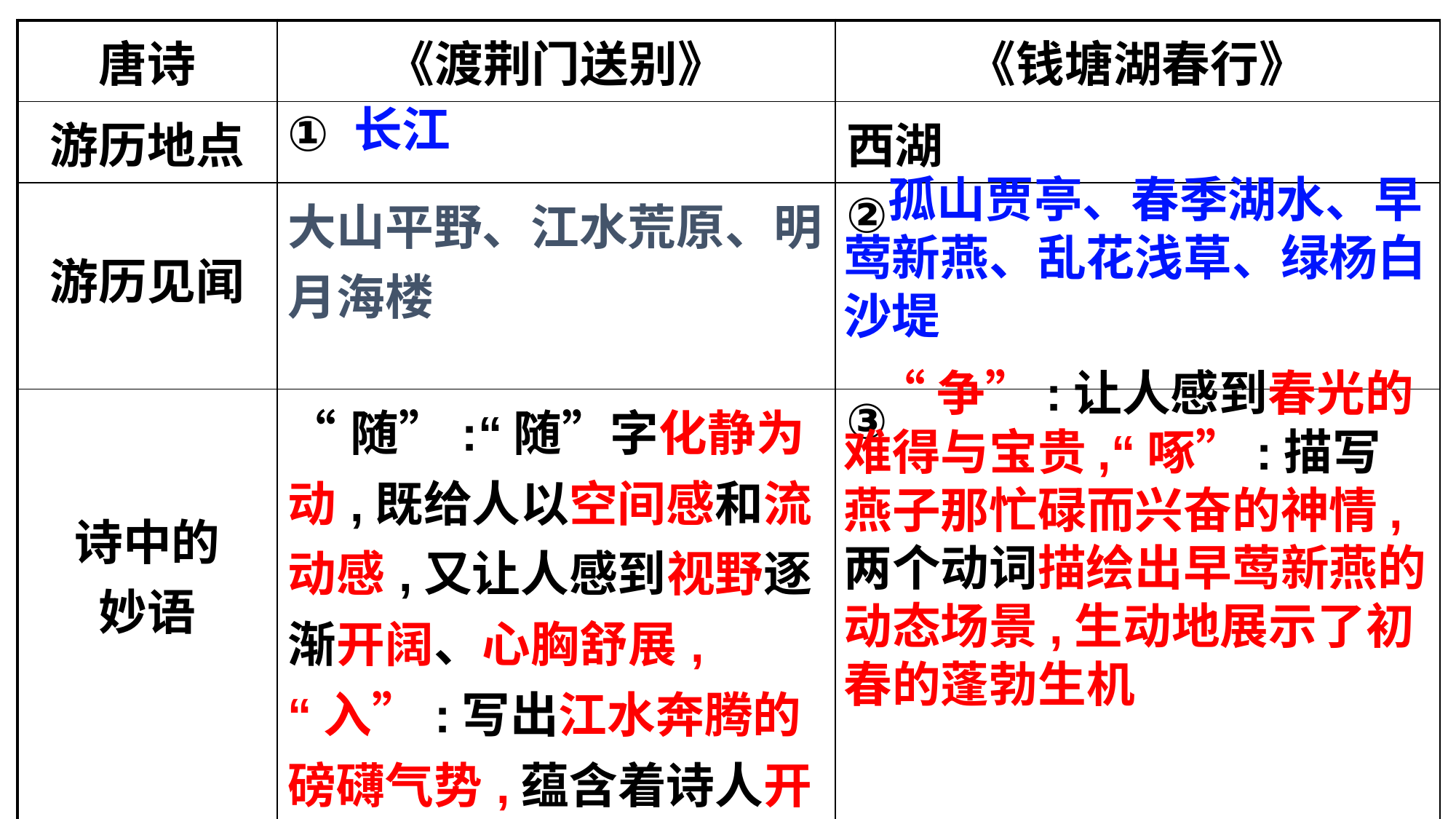

| 唐诗 | 《渡荆门送别》 | 《钱塘湖春行》 |
| --- | --- | --- |
| 游历地点 | ① | 西湖 |
| 游历见闻 | 大山平野、江水荒原、明月海楼 | ② |
| 诗中的 妙语 | “随”:“随”字化静为动,既给人以空间感和流动感,又让人感到视野逐渐开阔、心胸舒展,“入”:写出江水奔腾的磅礴气势,蕴含着诗人开朗喜悦的心情和蓬勃的朝气 | ③ |
长江
   孤山贾亭、春季湖水、早莺新燕、乱花浅草、绿杨白沙堤
   “争”:让人感到春光的难得与宝贵,“啄”:描写燕子那忙碌而兴奋的神情,两个动词描绘出早莺新燕的动态场景,生动地展示了初春的蓬勃生机